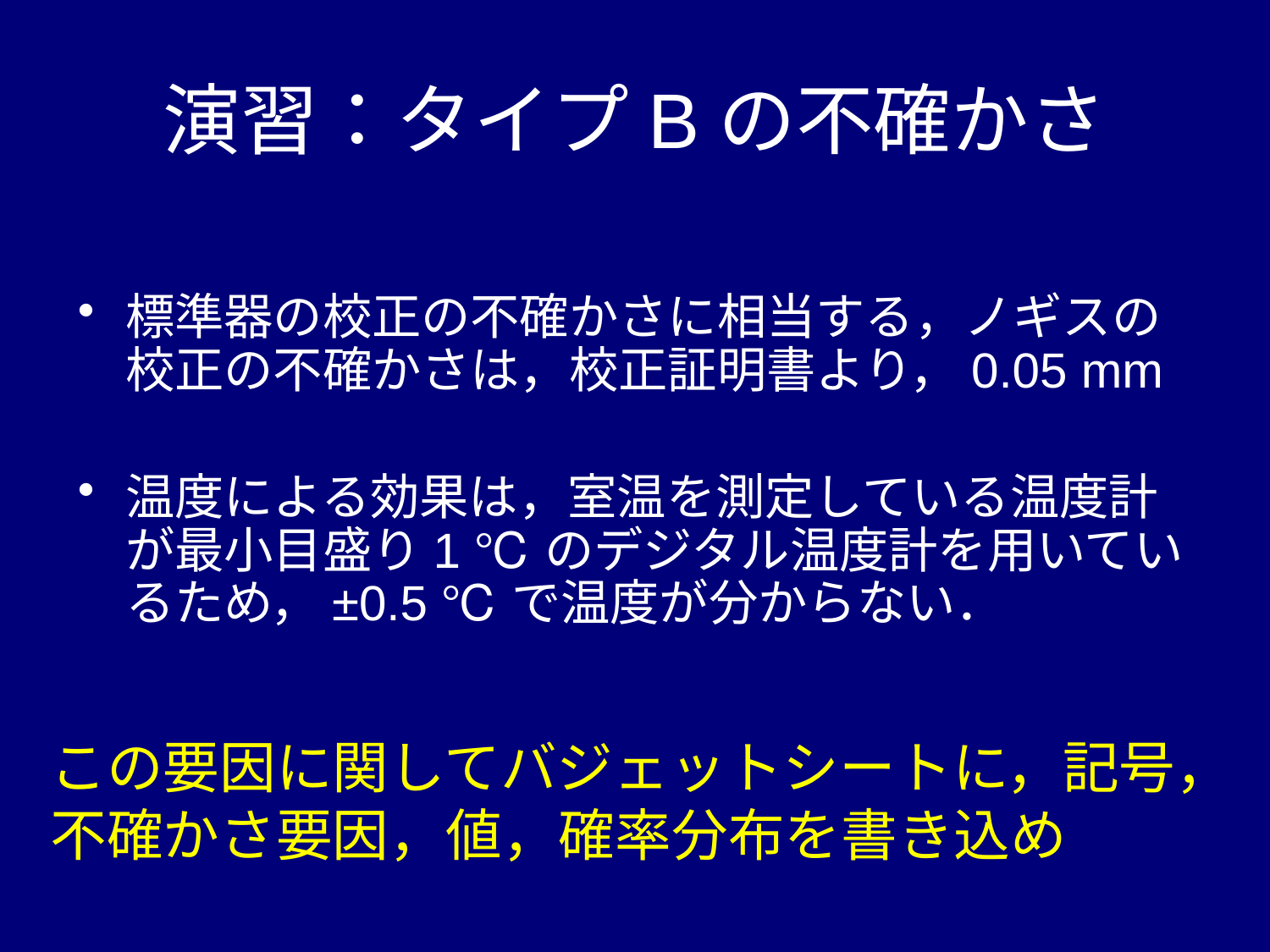

# 演習：タイプBの不確かさ
標準器の校正の不確かさに相当する，ノギスの校正の不確かさは，校正証明書より，0.05 mm

温度による効果は，室温を測定している温度計が最小目盛り1 ℃のデジタル温度計を用いているため，±0.5 ℃で温度が分からない．
この要因に関してバジェットシートに，記号，
不確かさ要因，値，確率分布を書き込め